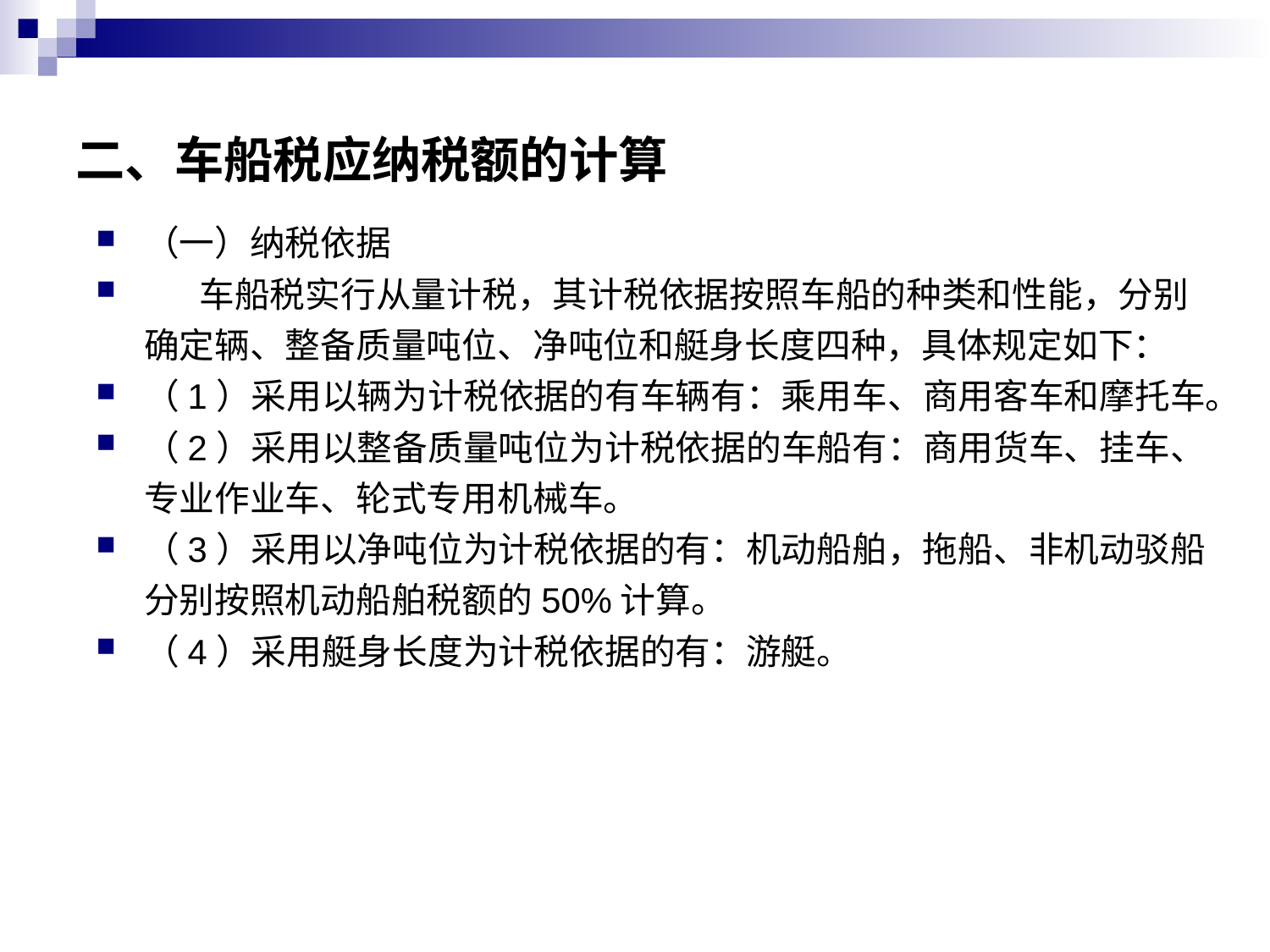

# 二、车船税应纳税额的计算
（一）纳税依据
      车船税实行从量计税，其计税依据按照车船的种类和性能，分别确定辆、整备质量吨位、净吨位和艇身长度四种，具体规定如下：
（1）采用以辆为计税依据的有车辆有：乘用车、商用客车和摩托车。
（2）采用以整备质量吨位为计税依据的车船有：商用货车、挂车、专业作业车、轮式专用机械车。
（3）采用以净吨位为计税依据的有：机动船舶，拖船、非机动驳船分别按照机动船舶税额的50%计算。
（4）采用艇身长度为计税依据的有：游艇。